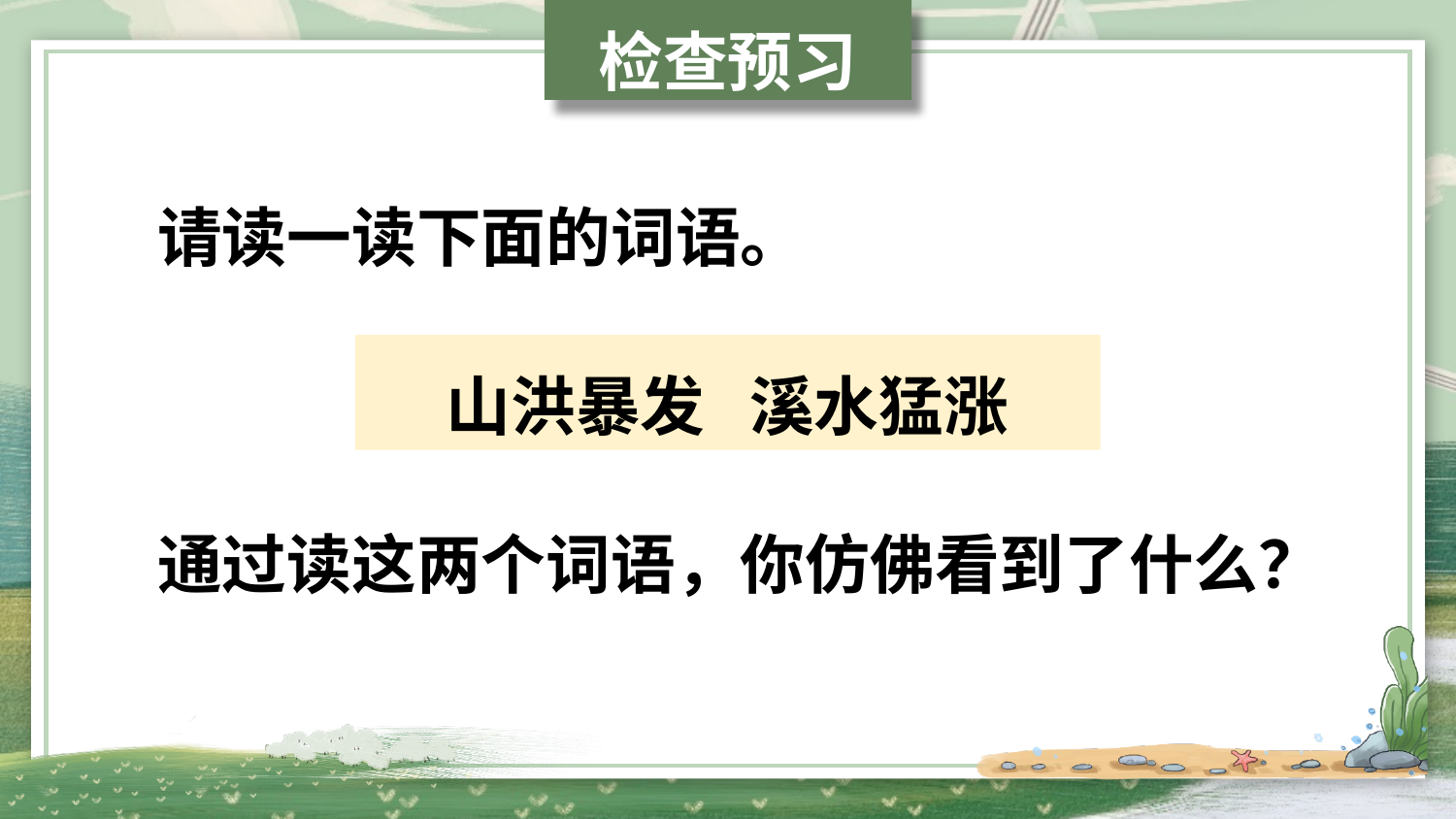

检查预习
请读一读下面的词语。
山洪暴发   溪水猛涨
通过读这两个词语，你仿佛看到了什么？